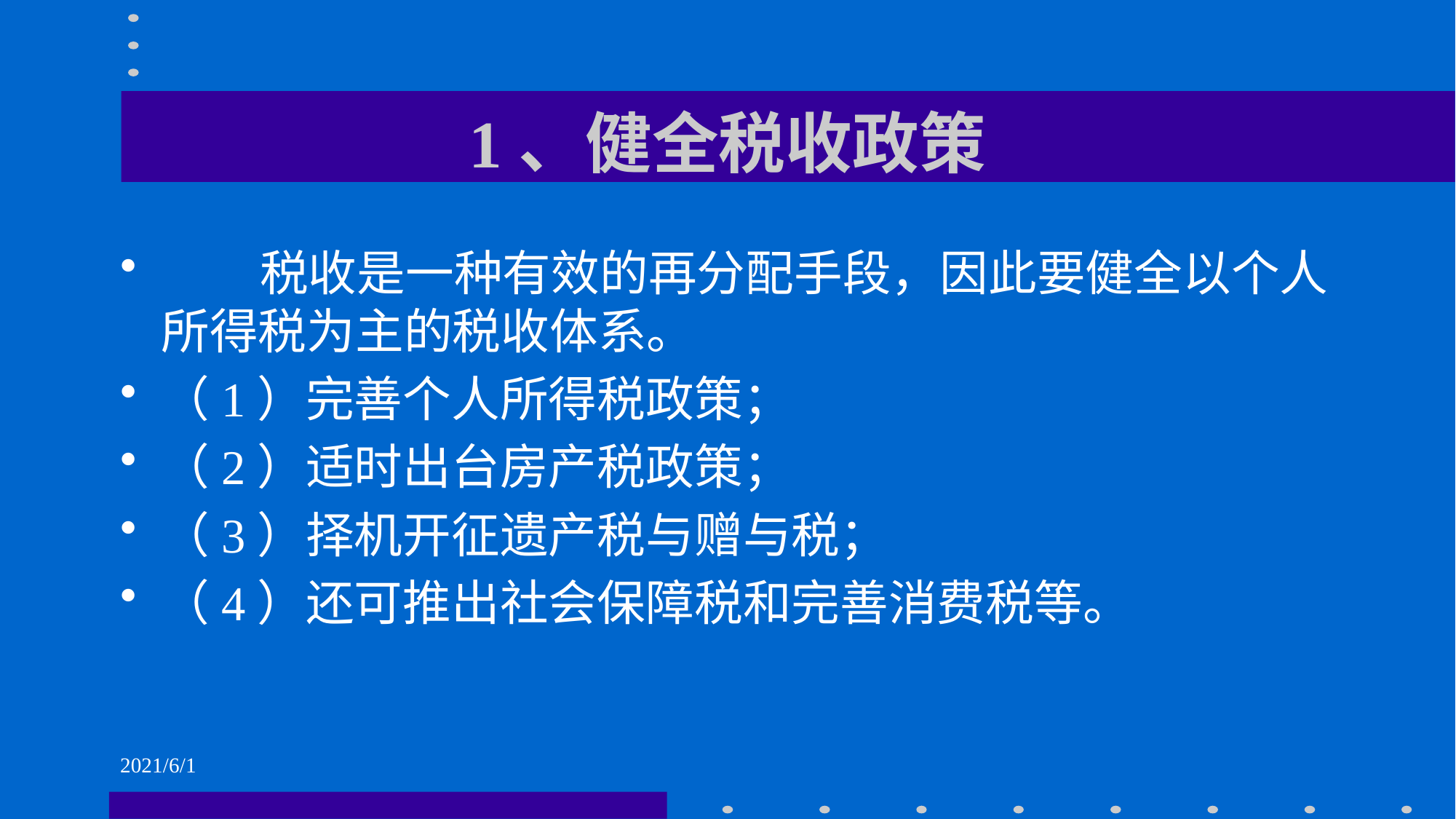

# 1、健全税收政策
        税收是一种有效的再分配手段，因此要健全以个人所得税为主的税收体系。
（1）完善个人所得税政策；
（2）适时出台房产税政策；
（3）择机开征遗产税与赠与税；
（4）还可推出社会保障税和完善消费税等。

2021/6/1